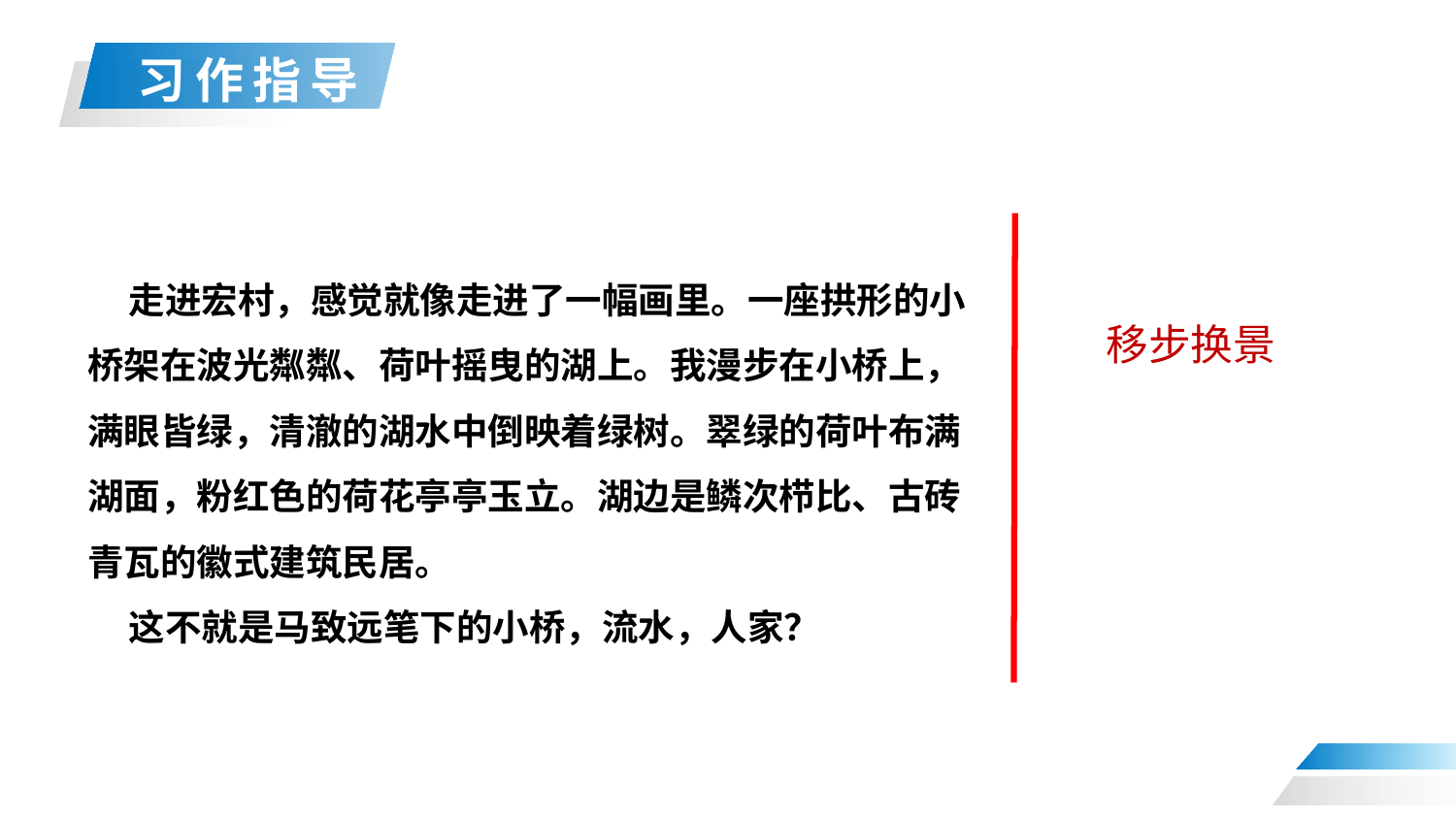

走进宏村，感觉就像走进了一幅画里。一座拱形的小桥架在波光粼粼、荷叶摇曳的湖上。我漫步在小桥上，满眼皆绿，清澈的湖水中倒映着绿树。翠绿的荷叶布满湖面，粉红色的荷花亭亭玉立。湖边是鳞次栉比、古砖青瓦的徽式建筑民居。
    这不就是马致远笔下的小桥，流水，人家？
移步换景